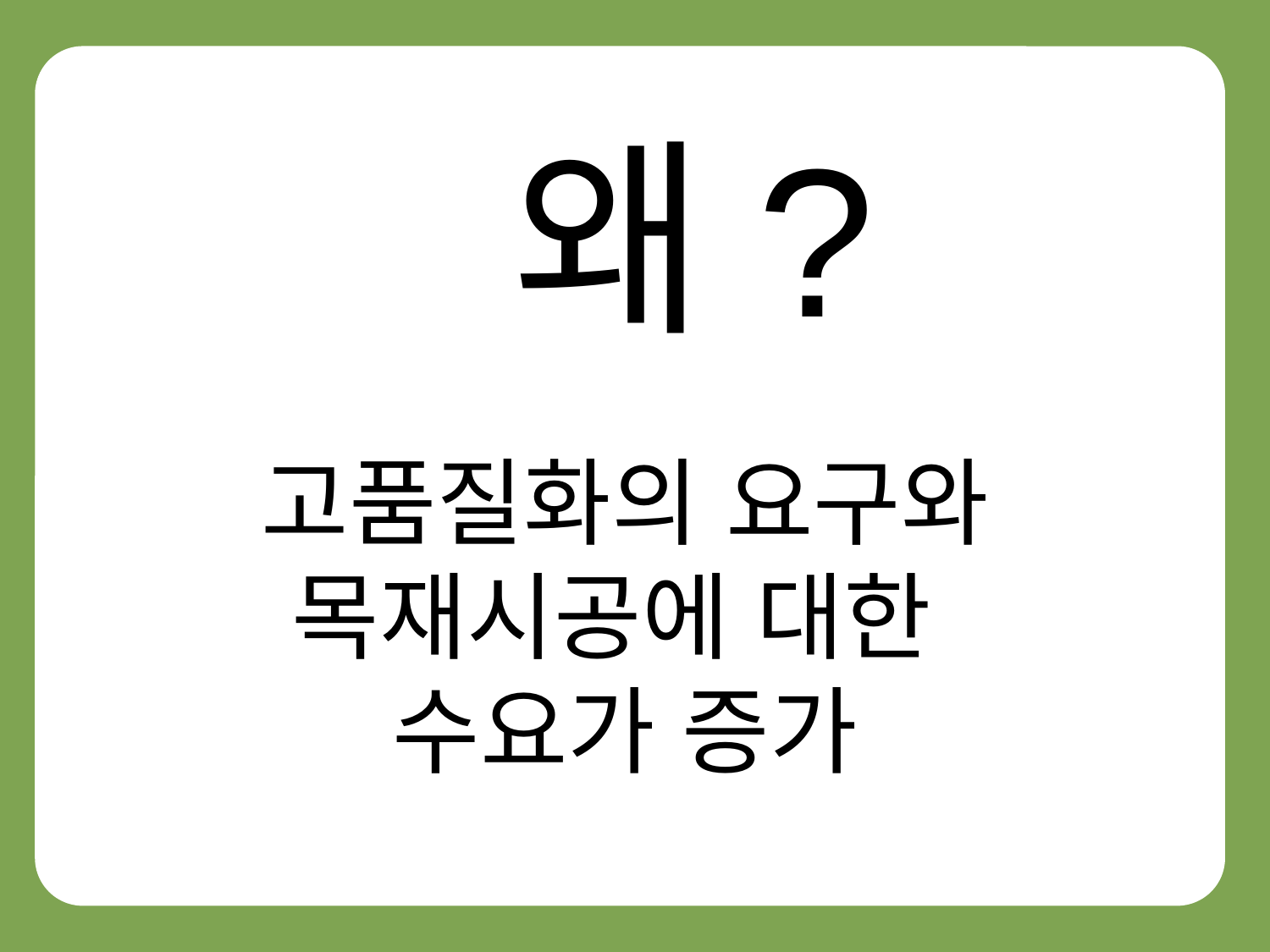

왜?
고품질화의 요구와 목재시공에 대한
수요가 증가